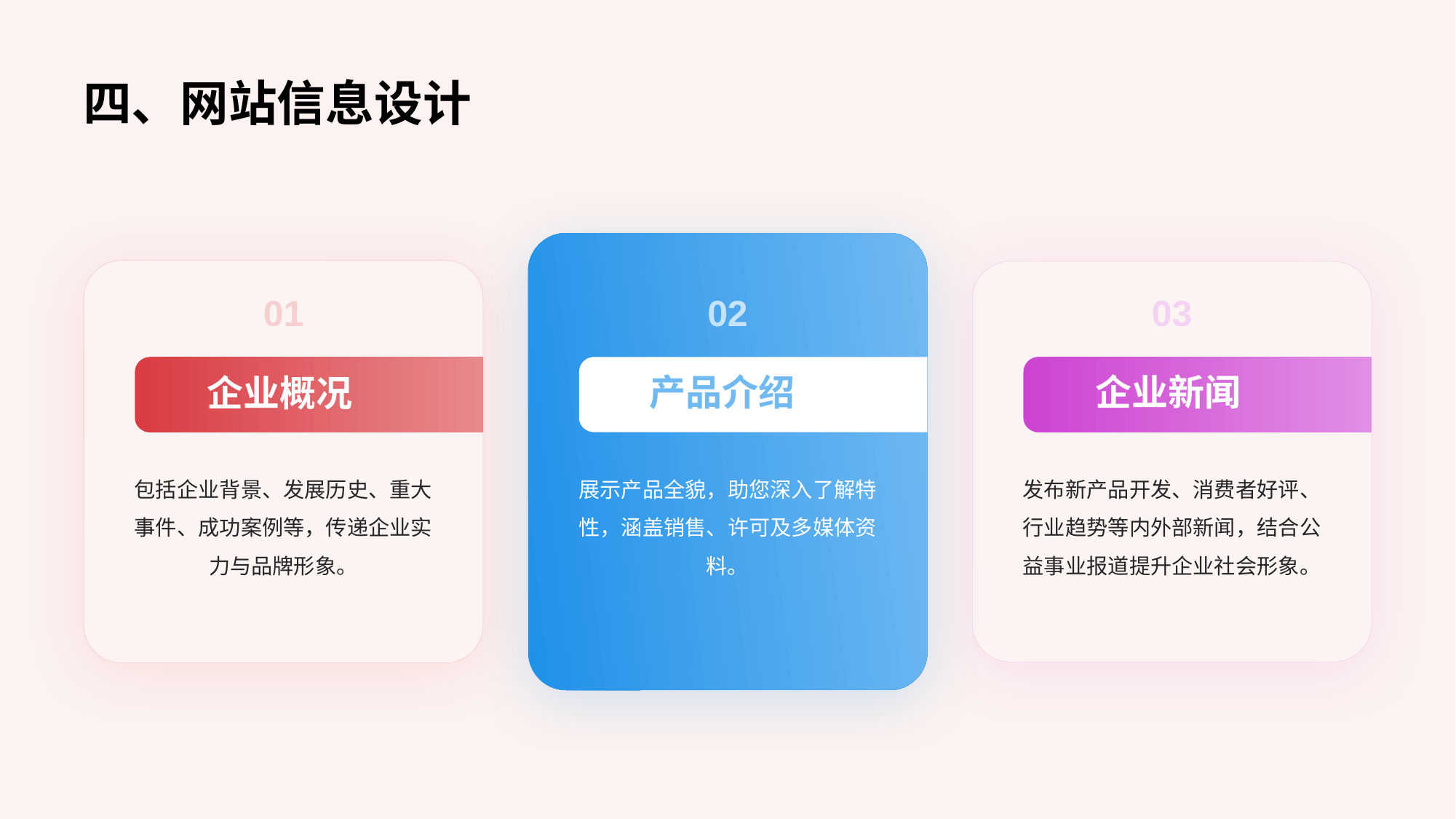

四、网站信息设计

01
02
03
产品介绍
企业新闻
企业概况
包括企业背景、发展历史、重大事件、成功案例等，传递企业实力与品牌形象。
展示产品全貌，助您深入了解特性，涵盖销售、许可及多媒体资料。
发布新产品开发、消费者好评、行业趋势等内外部新闻，结合公益事业报道提升企业社会形象。